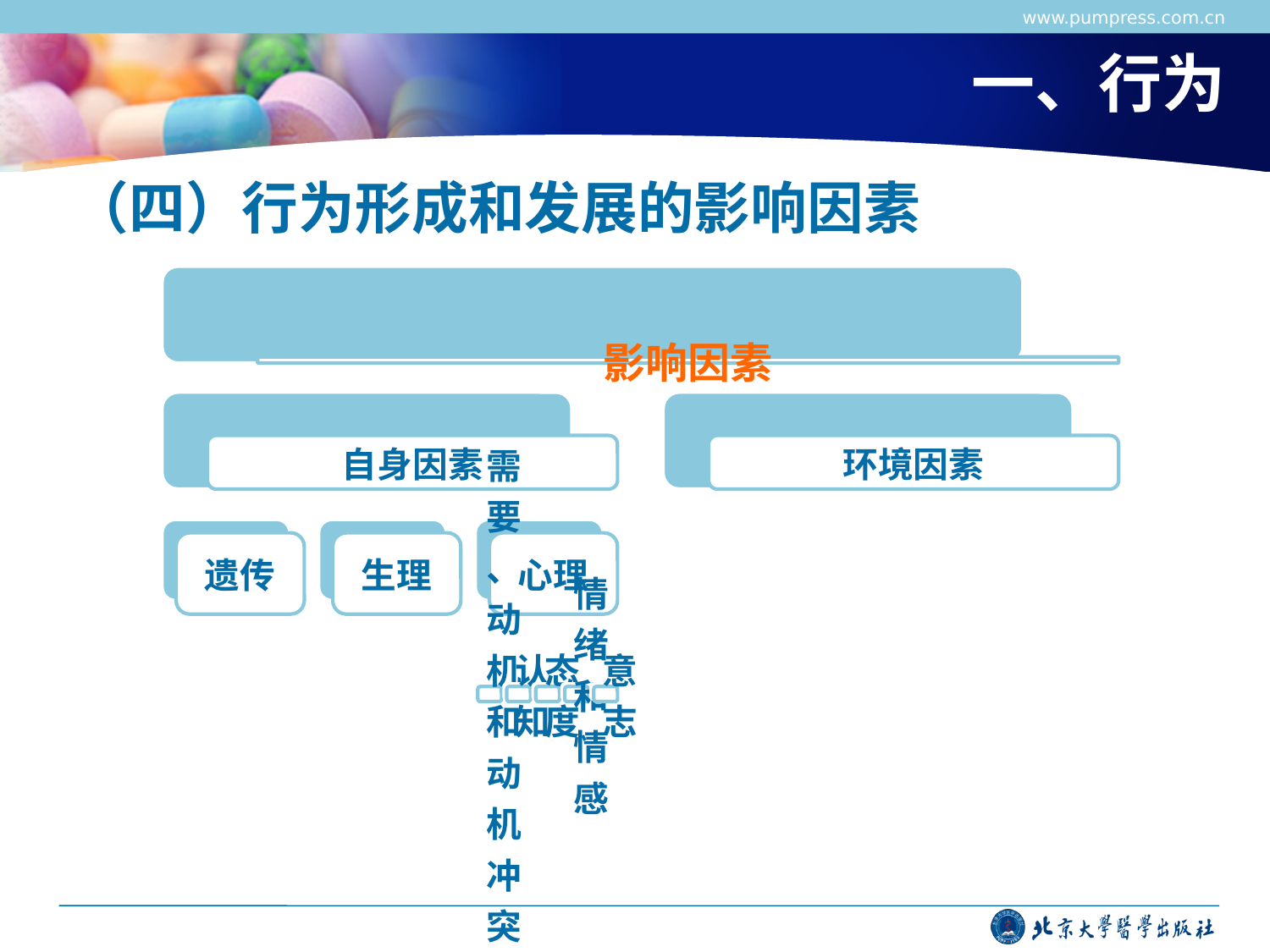

www.pumpress.com.cn
# 一、行为
（四）行为形成和发展的影响因素
影响因素
自身因素
遗传
心理
环境因素
生理